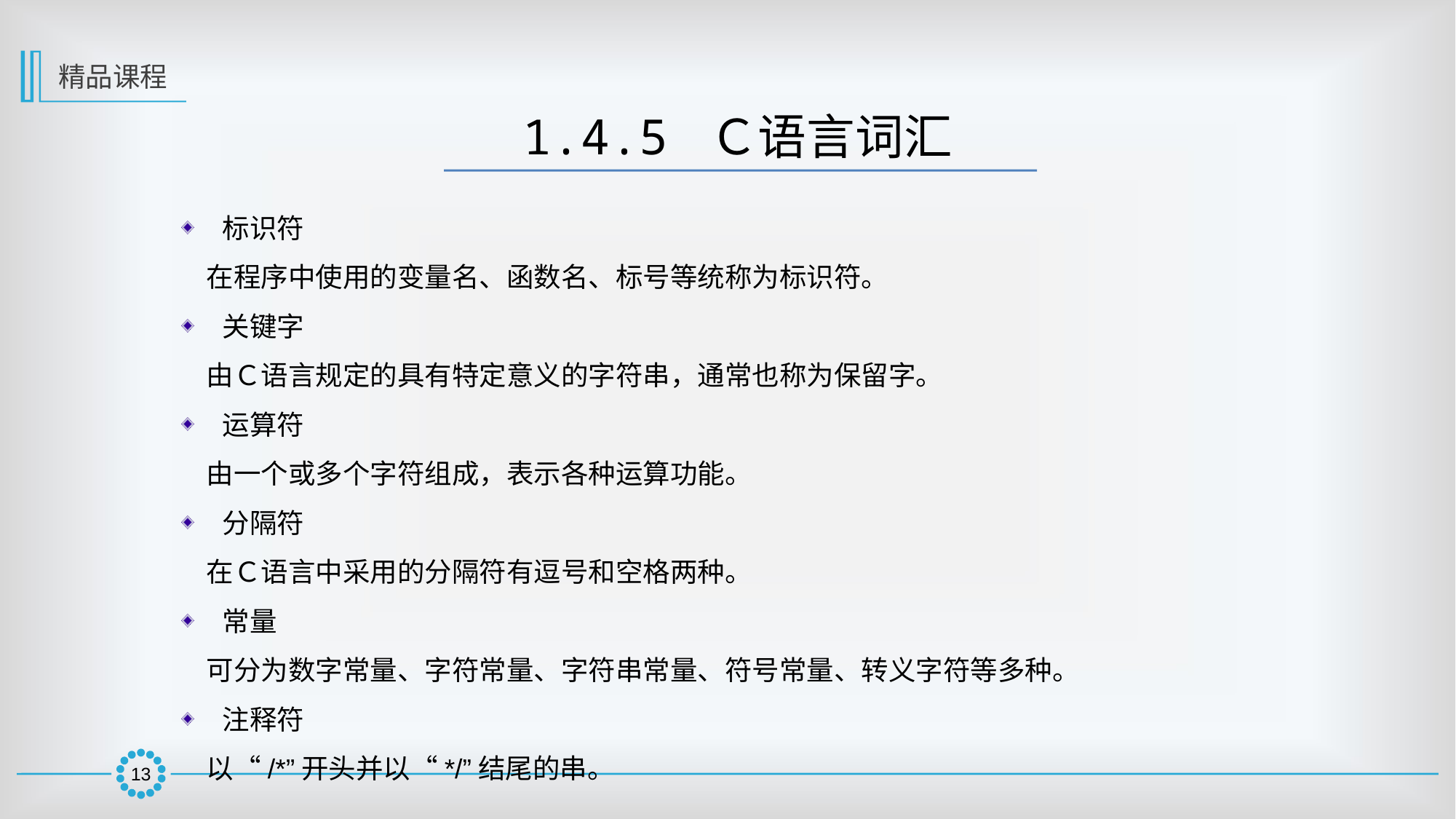

精品课程
1.4.5 Ｃ语言词汇

标识符
   在程序中使用的变量名、函数名、标号等统称为标识符。
关键字
   由Ｃ语言规定的具有特定意义的字符串，通常也称为保留字。
运算符
   由一个或多个字符组成，表示各种运算功能。
分隔符
   在Ｃ语言中采用的分隔符有逗号和空格两种。
常量
   可分为数字常量、字符常量、字符串常量、符号常量、转义字符等多种。
注释符
   以“/*”开头并以“*/”结尾的串。

13